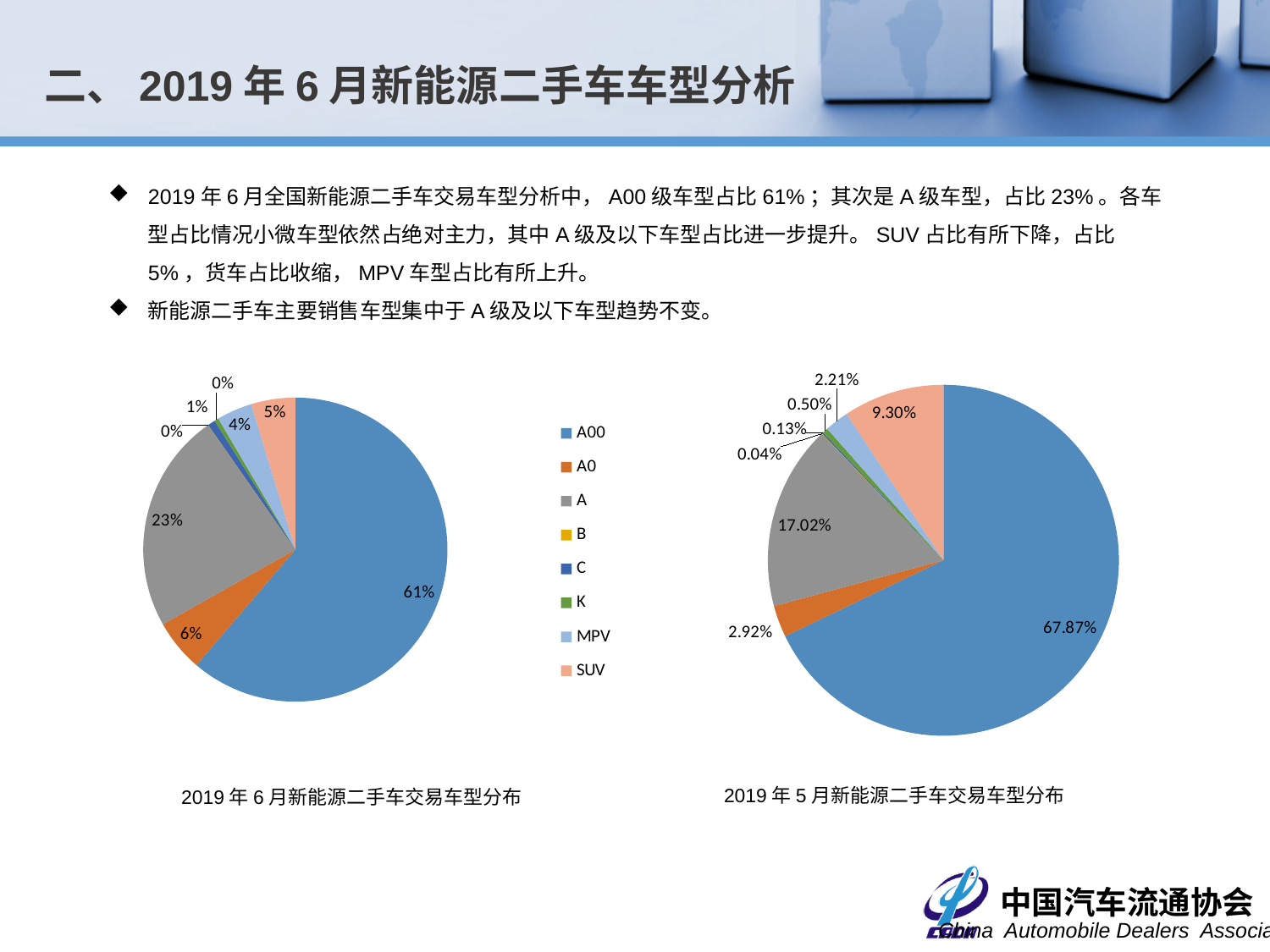

二、2019年6月新能源二手车车型分析
2019年6月全国新能源二手车交易车型分析中，A00级车型占比61%；其次是A级车型，占比23%。各车型占比情况小微车型依然占绝对主力，其中A级及以下车型占比进一步提升。SUV占比有所下降，占比5%，货车占比收缩，MPV车型占比有所上升。
新能源二手车主要销售车型集中于A级及以下车型趋势不变。

### Chart

| Category | 数量 |
|---|---|
| A00 | 3095.0 |
| A0 | 133.0 |
| A | 776.0 |
| B | 2.0 |
| C | 6.0 |
| K | 23.0 |
| M | 101.0 |
| S | 424.0 |

### Chart

| Category |  |
|---|---|
| A00 | 2050.0 |
| A0 | 186.0 |
| A | 784.0 |
| B | 1.0 |
| C | 27.0 |
| K | 15.0 |
| MPV | 126.0 |
| SUV | 157.0 |
2019年5月新能源二手车交易车型分布
2019年6月新能源二手车交易车型分布